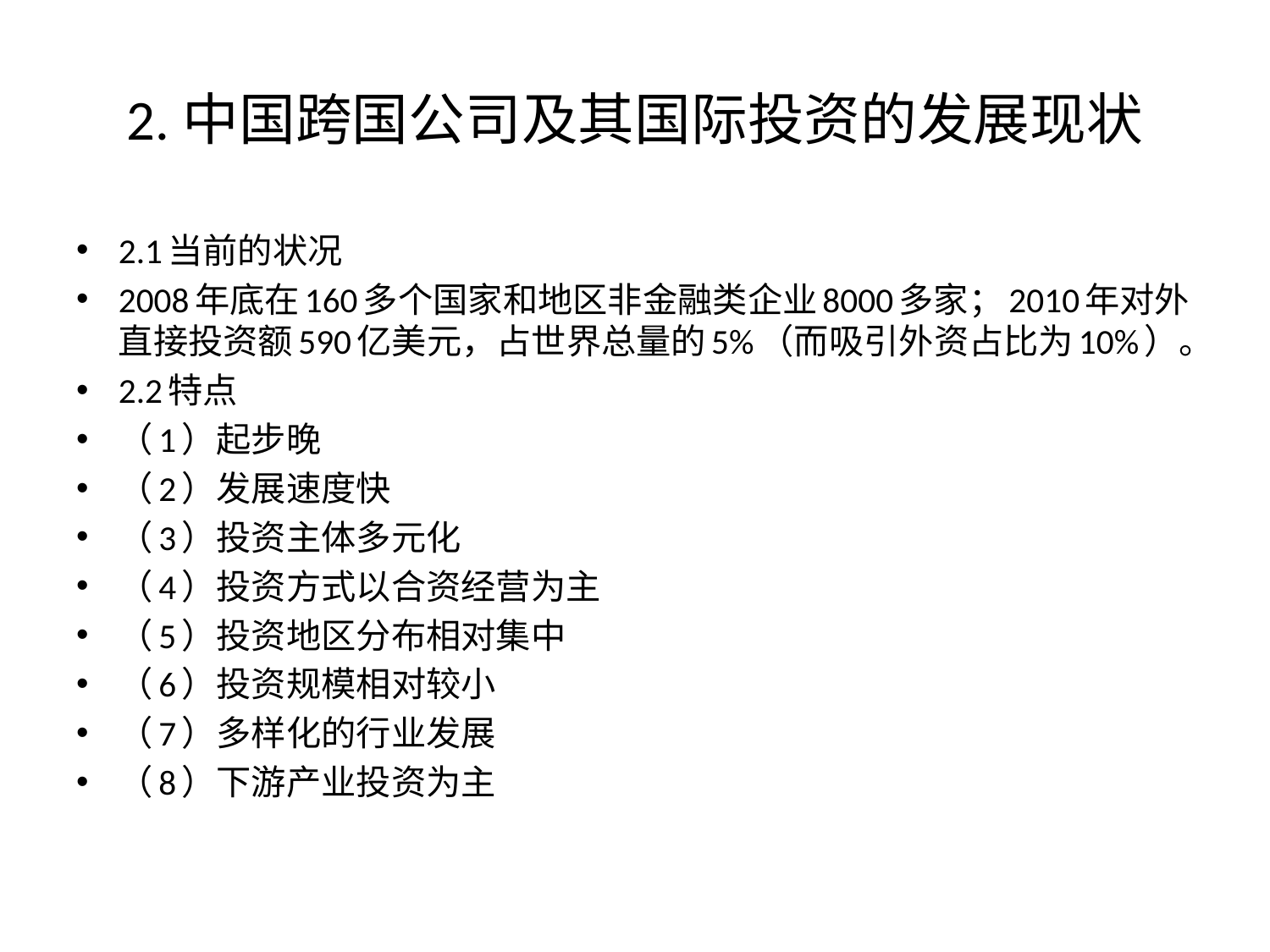

# 2.中国跨国公司及其国际投资的发展现状
2.1当前的状况
2008年底在160多个国家和地区非金融类企业8000多家；2010年对外直接投资额590亿美元，占世界总量的5%（而吸引外资占比为10%）。
2.2特点
（1）起步晚
（2）发展速度快
（3）投资主体多元化
（4）投资方式以合资经营为主
（5）投资地区分布相对集中
（6）投资规模相对较小
（7）多样化的行业发展
（8）下游产业投资为主